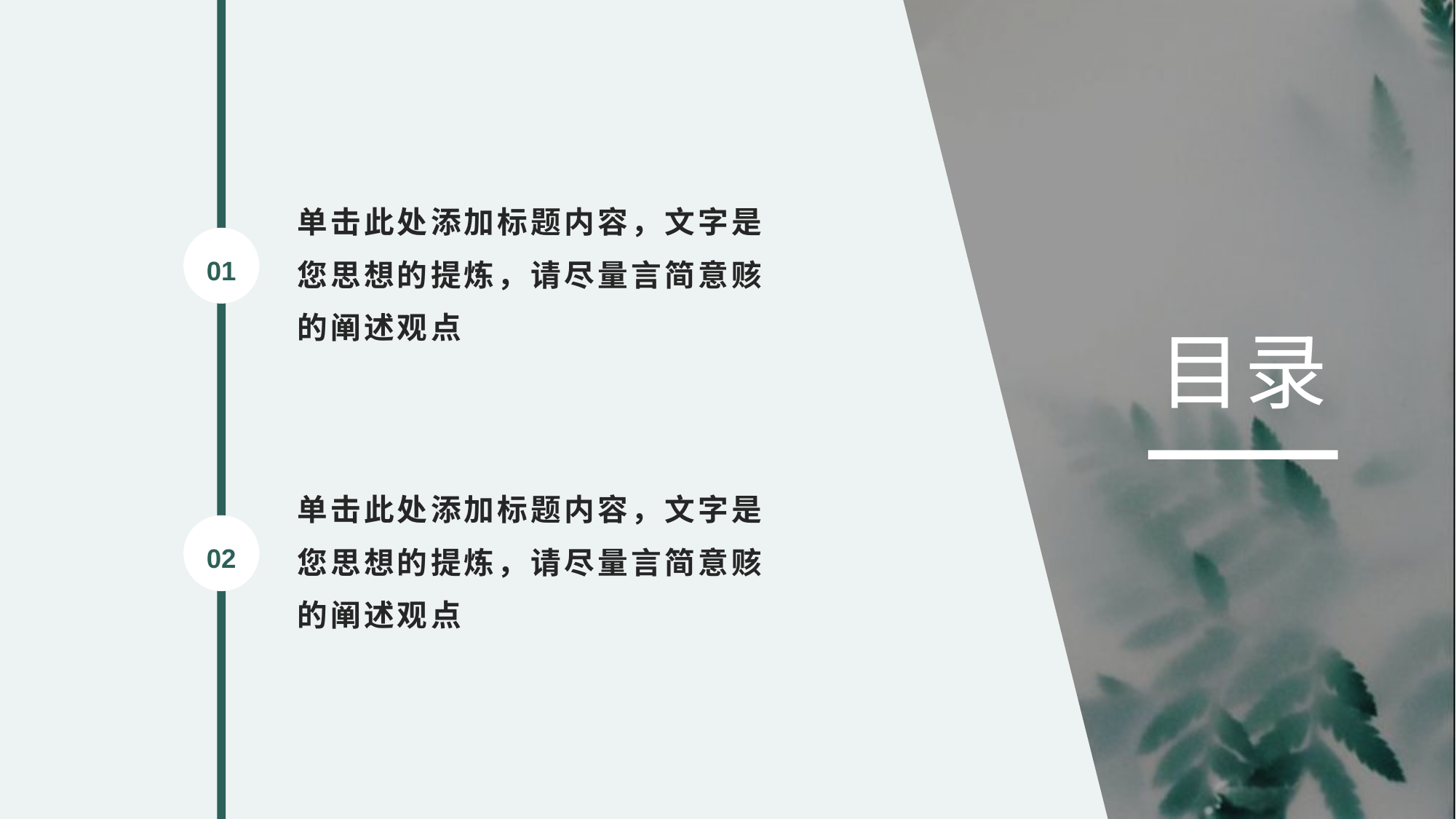

单击此处添加标题内容，文字是您思想的提炼，请尽量言简意赅的阐述观点
01
目录
单击此处添加标题内容，文字是您思想的提炼，请尽量言简意赅的阐述观点

02